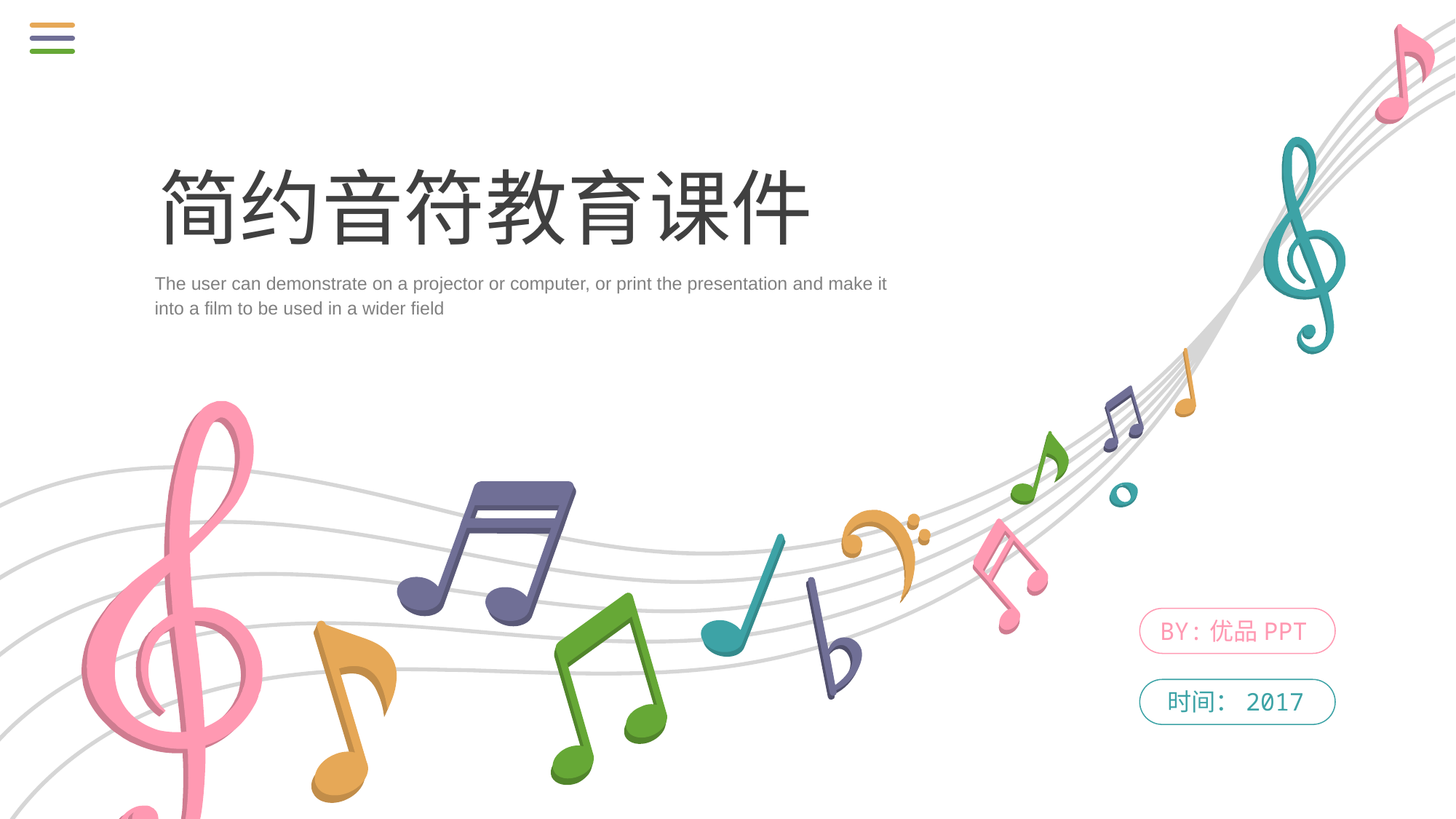

简约音符教育课件
The user can demonstrate on a projector or computer, or print the presentation and make it into a film to be used in a wider field

BY:优品PPT

时间：2017